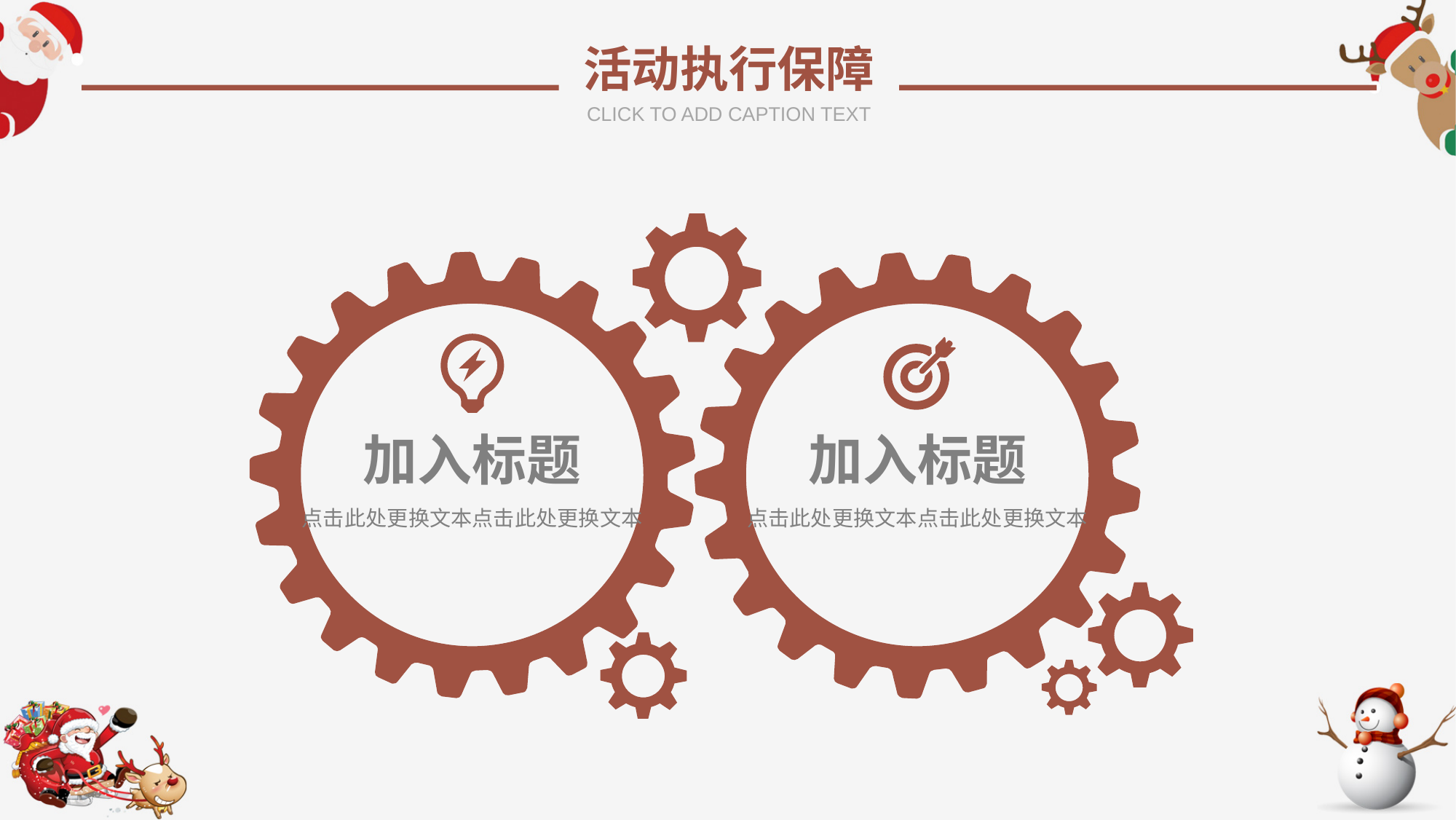

活动执行保障

CLICK TO ADD CAPTION TEXT

加入标题
加入标题
点击此处更换文本点击此处更换文本
点击此处更换文本点击此处更换文本